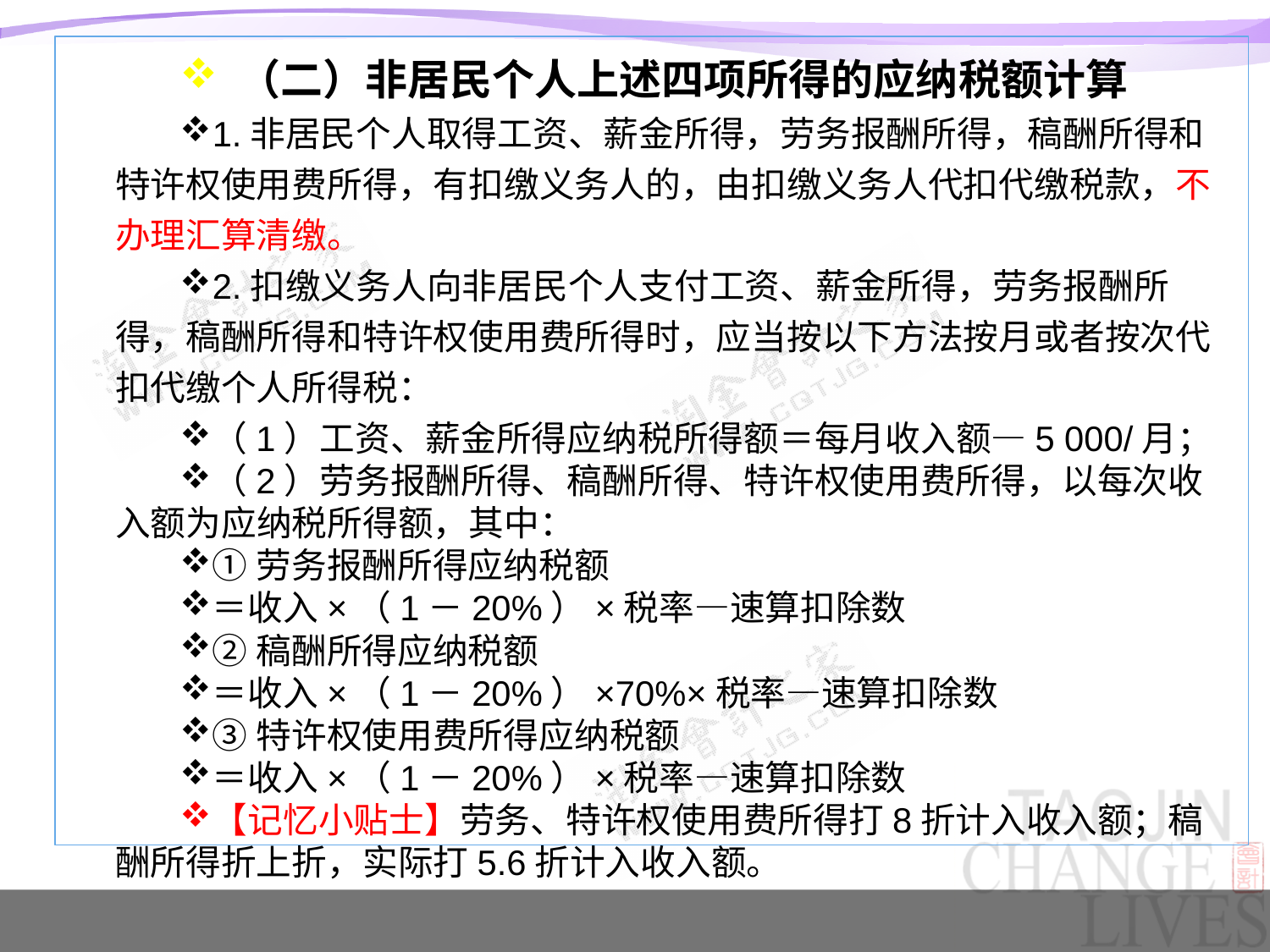

（二）非居民个人上述四项所得的应纳税额计算
1.非居民个人取得工资、薪金所得，劳务报酬所得，稿酬所得和特许权使用费所得，有扣缴义务人的，由扣缴义务人代扣代缴税款，不办理汇算清缴。
2.扣缴义务人向非居民个人支付工资、薪金所得，劳务报酬所得，稿酬所得和特许权使用费所得时，应当按以下方法按月或者按次代扣代缴个人所得税：
（1）工资、薪金所得应纳税所得额＝每月收入额—5 000/月；
（2）劳务报酬所得、稿酬所得、特许权使用费所得，以每次收入额为应纳税所得额，其中：
①劳务报酬所得应纳税额
＝收入×（1－20%）×税率—速算扣除数
②稿酬所得应纳税额
＝收入×（1－20%）×70%×税率—速算扣除数
③特许权使用费所得应纳税额
＝收入×（1－20%）×税率—速算扣除数
【记忆小贴士】劳务、特许权使用费所得打8折计入收入额；稿酬所得折上折，实际打5.6折计入收入额。